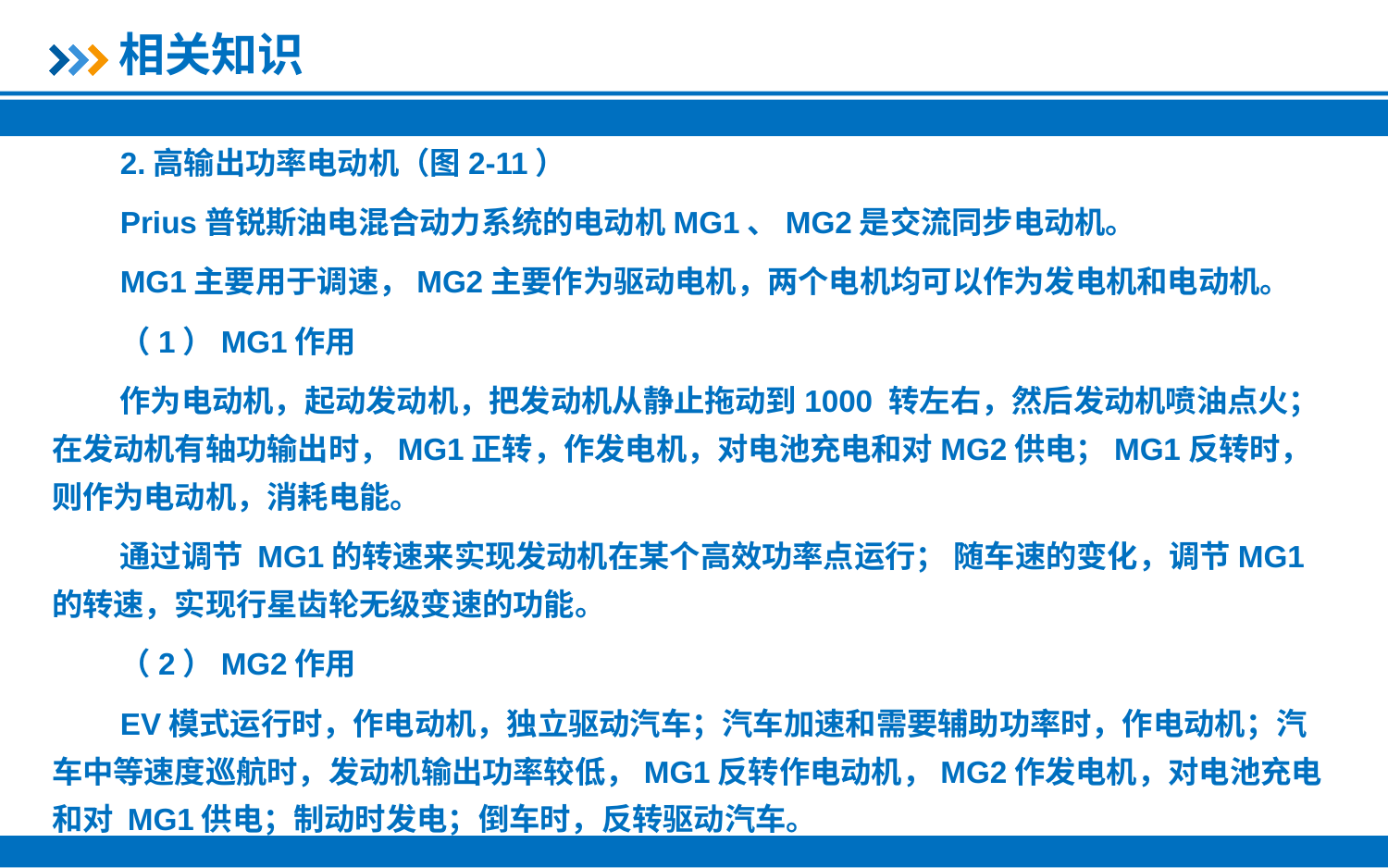

相关知识
2.高输出功率电动机（图2-11）
Prius普锐斯油电混合动力系统的电动机MG1、MG2是交流同步电动机。
MG1主要用于调速，MG2主要作为驱动电机，两个电机均可以作为发电机和电动机。
（1）MG1作用
作为电动机，起动发动机，把发动机从静止拖动到1000 转左右，然后发动机喷油点火；在发动机有轴功输出时，MG1正转，作发电机，对电池充电和对MG2供电；MG1反转时，则作为电动机，消耗电能。
通过调节 MG1的转速来实现发动机在某个高效功率点运行； 随车速的变化，调节MG1的转速，实现行星齿轮无级变速的功能。
（2）MG2作用
EV模式运行时，作电动机，独立驱动汽车；汽车加速和需要辅助功率时，作电动机；汽车中等速度巡航时，发动机输出功率较低，MG1反转作电动机，MG2作发电机，对电池充电和对 MG1供电；制动时发电；倒车时，反转驱动汽车。